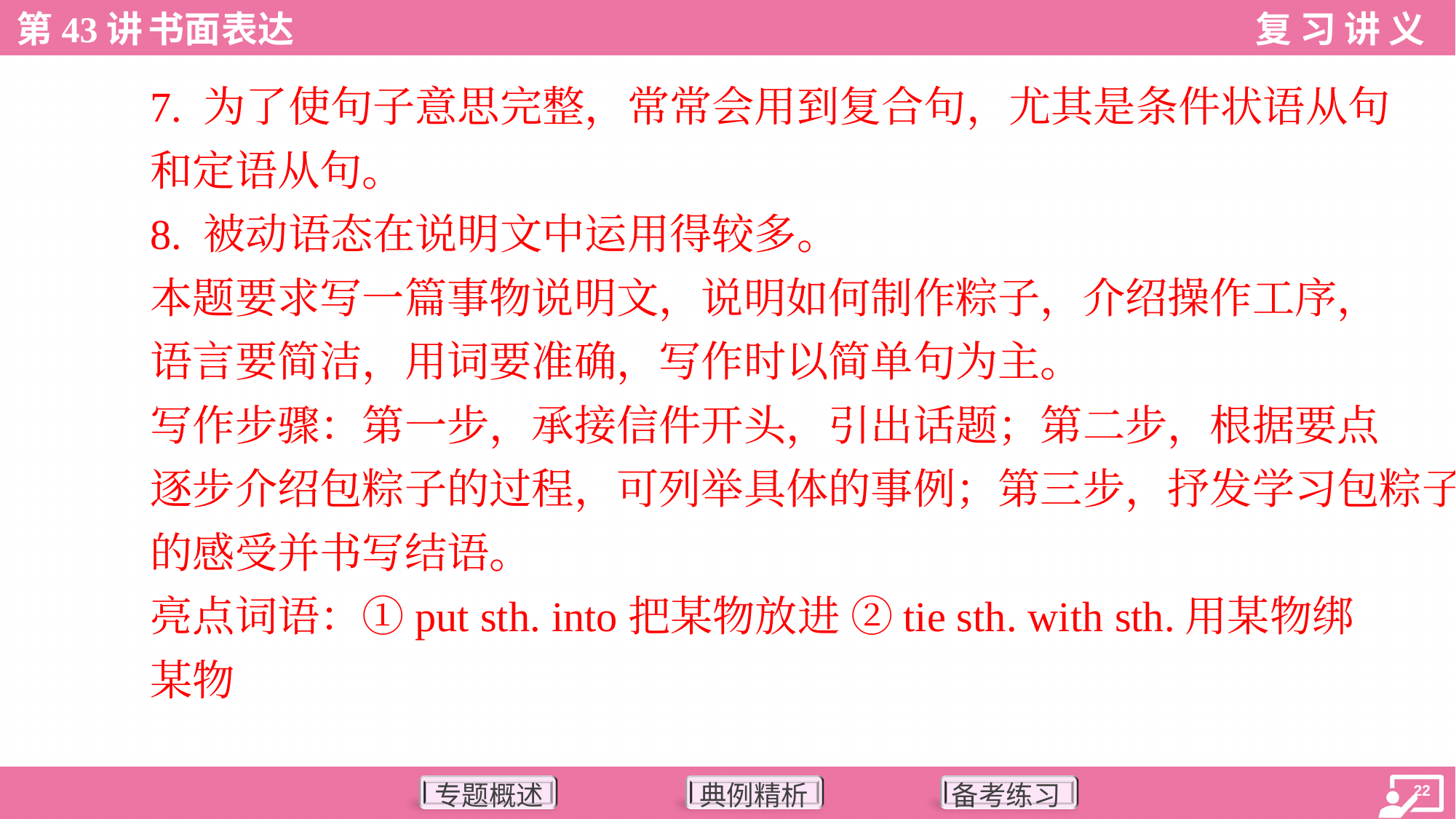

7. 为了使句子意思完整，常常会用到复合句，尤其是条件状语从句
和定语从句。
8. 被动语态在说明文中运用得较多。
本题要求写一篇事物说明文，说明如何制作粽子，介绍操作工序，
语言要简洁，用词要准确，写作时以简单句为主。
写作步骤：第一步，承接信件开头，引出话题；第二步，根据要点
逐步介绍包粽子的过程，可列举具体的事例；第三步，抒发学习包粽子
的感受并书写结语。
亮点词语：①put sth. into把某物放进 ②tie sth. with sth.用某物绑
某物